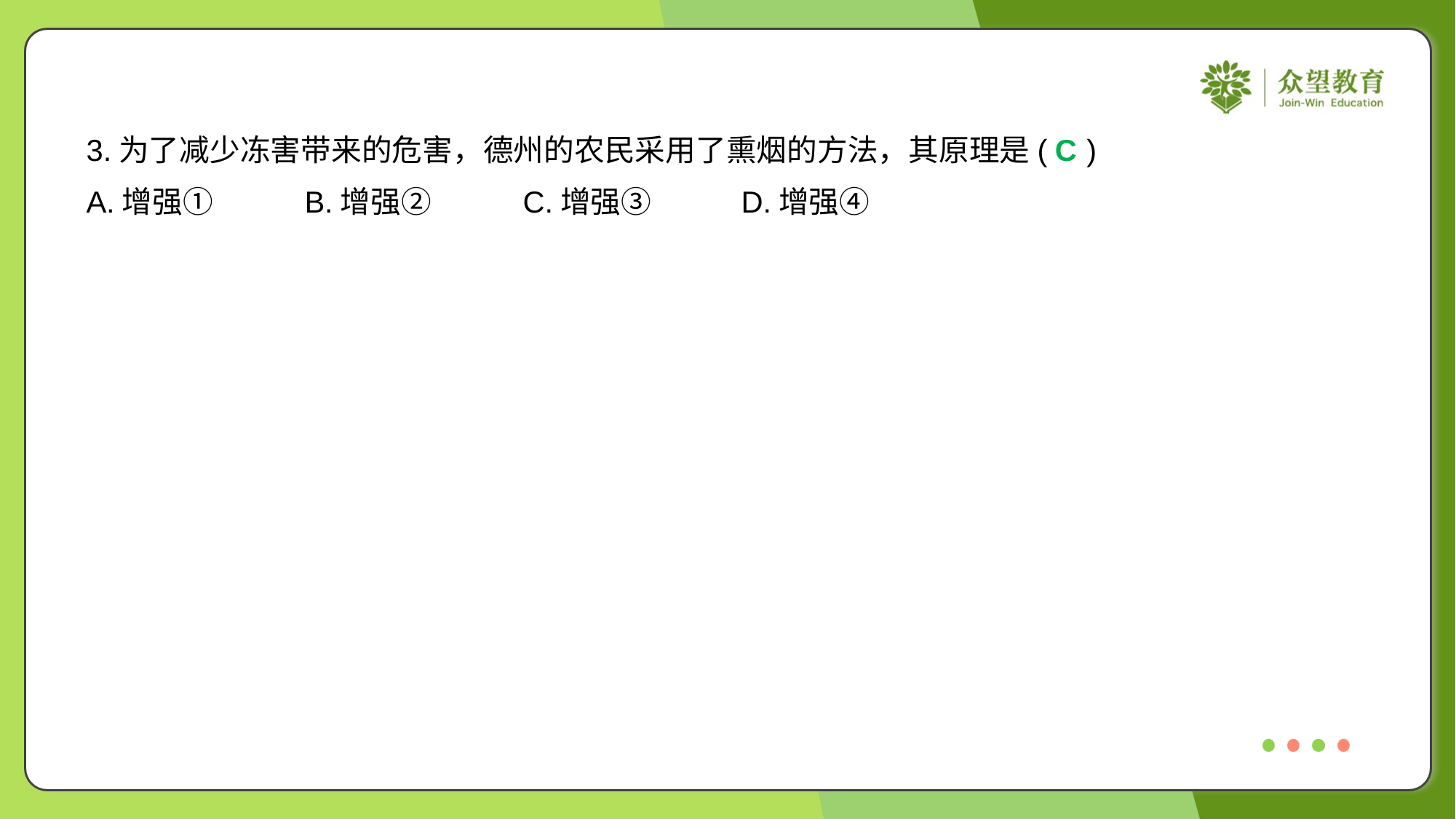

3.为了减少冻害带来的危害，德州的农民采用了熏烟的方法，其原理是(     )
C
A.增强①	B.增强②	C.增强③	D.增强④